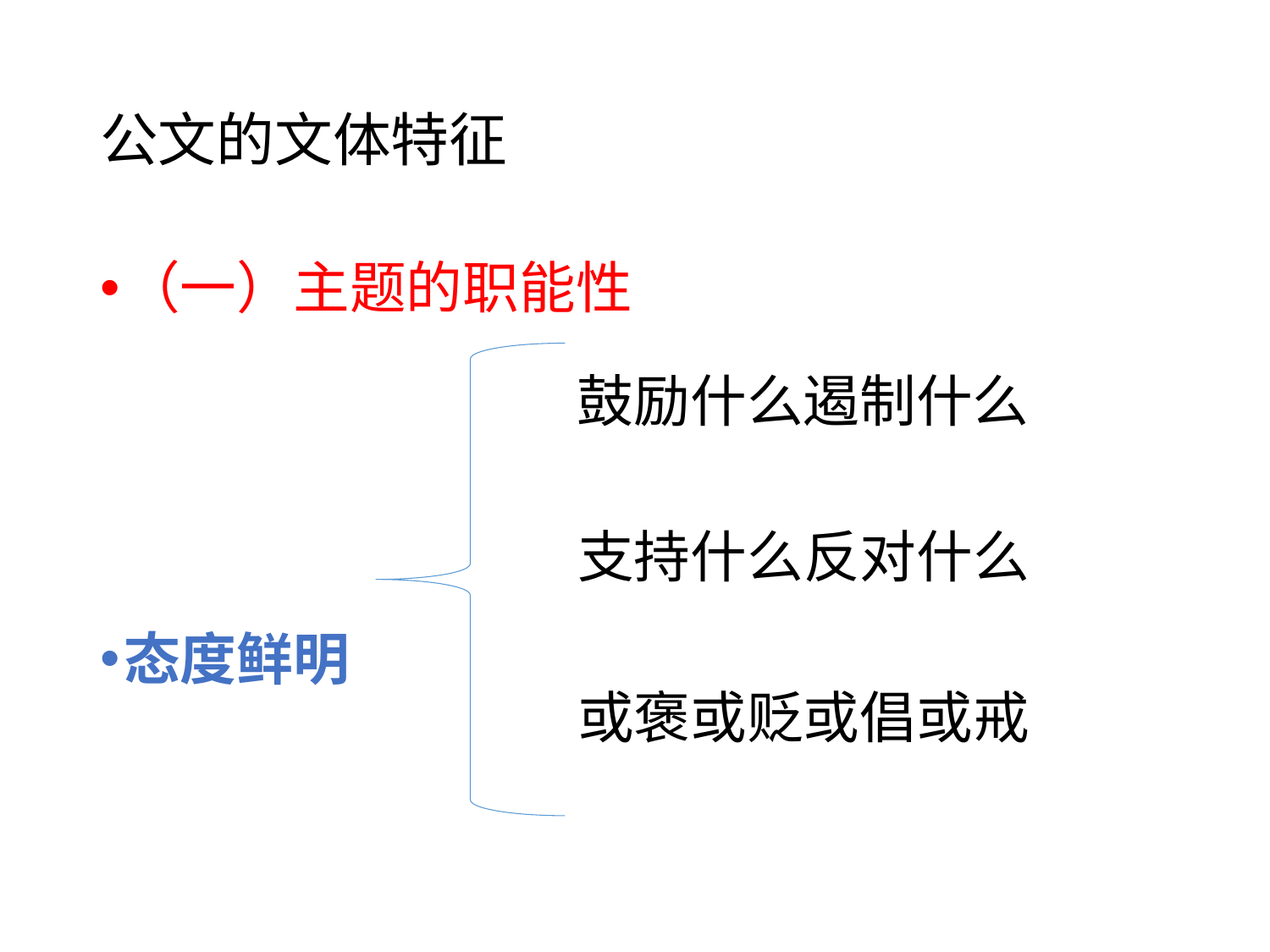

# 公文的文体特征
（一）主题的职能性

态度鲜明

鼓励什么遏制什么
支持什么反对什么
或褒或贬或倡或戒